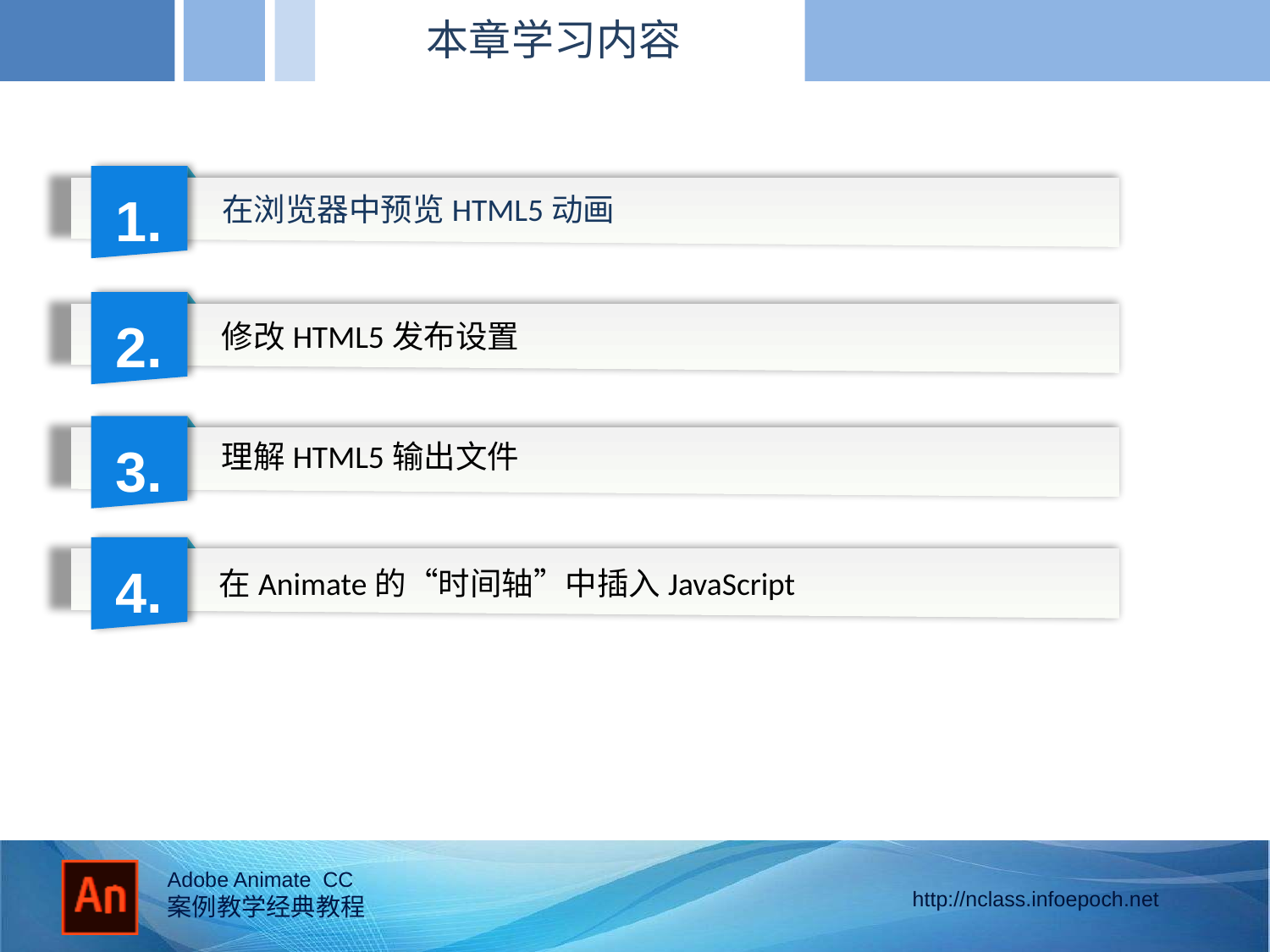

本章学习内容

1.
在浏览器中预览HTML5动画

2.
修改HTML5发布设置

3.
理解HTML5输出文件

4.
在Animate的“时间轴”中插入JavaScript